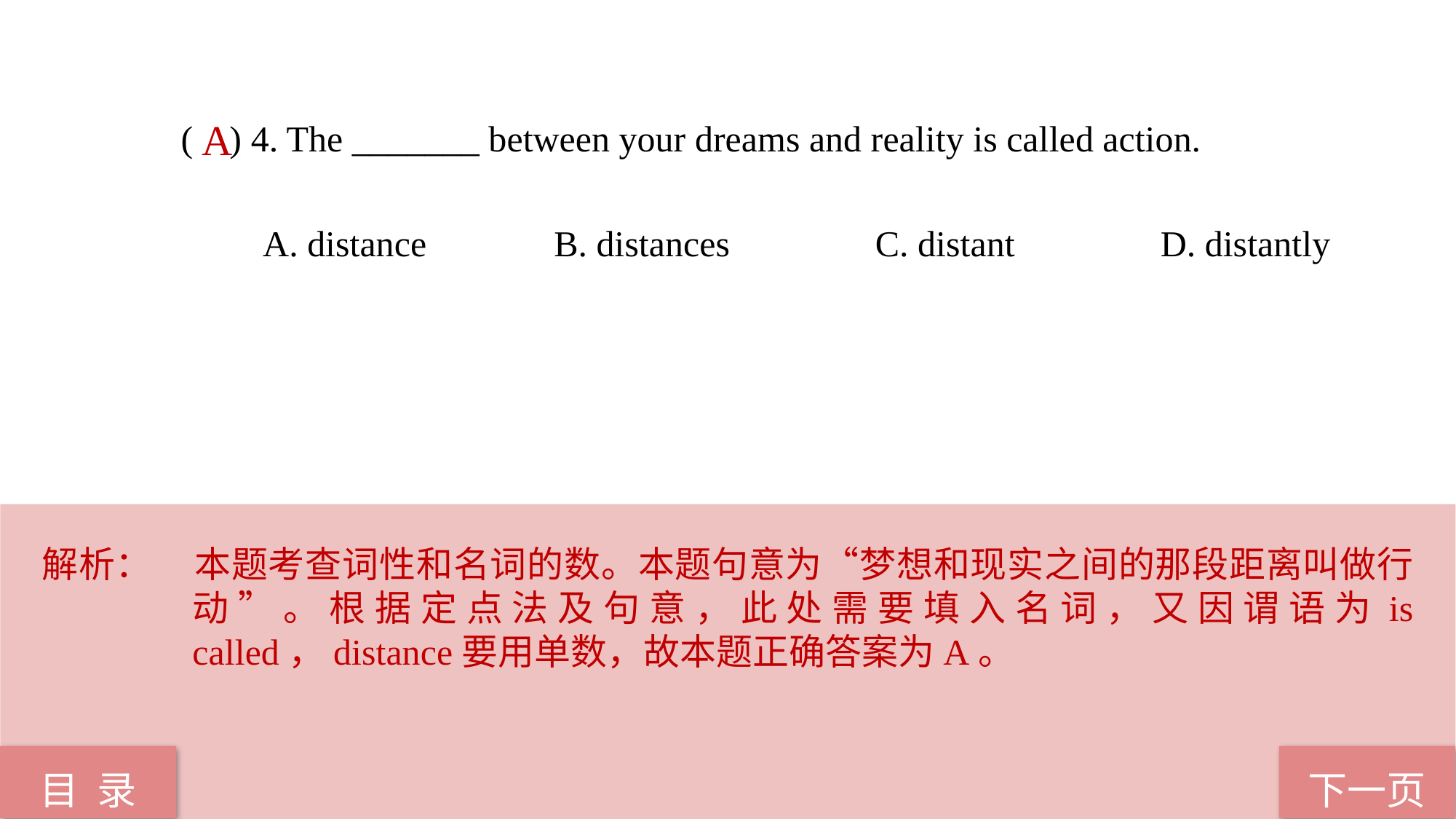

(    ) 4. The _______ between your dreams and reality is called action.

         A. distance              B. distances                C. distant                D. distantly
A
解析：	本题考查词性和名词的数。本题句意为“梦想和现实之间的那段距离叫做行动”。根据定点法及句意，此处需要填入名词，又因谓语为is called，distance要用单数，故本题正确答案为A。